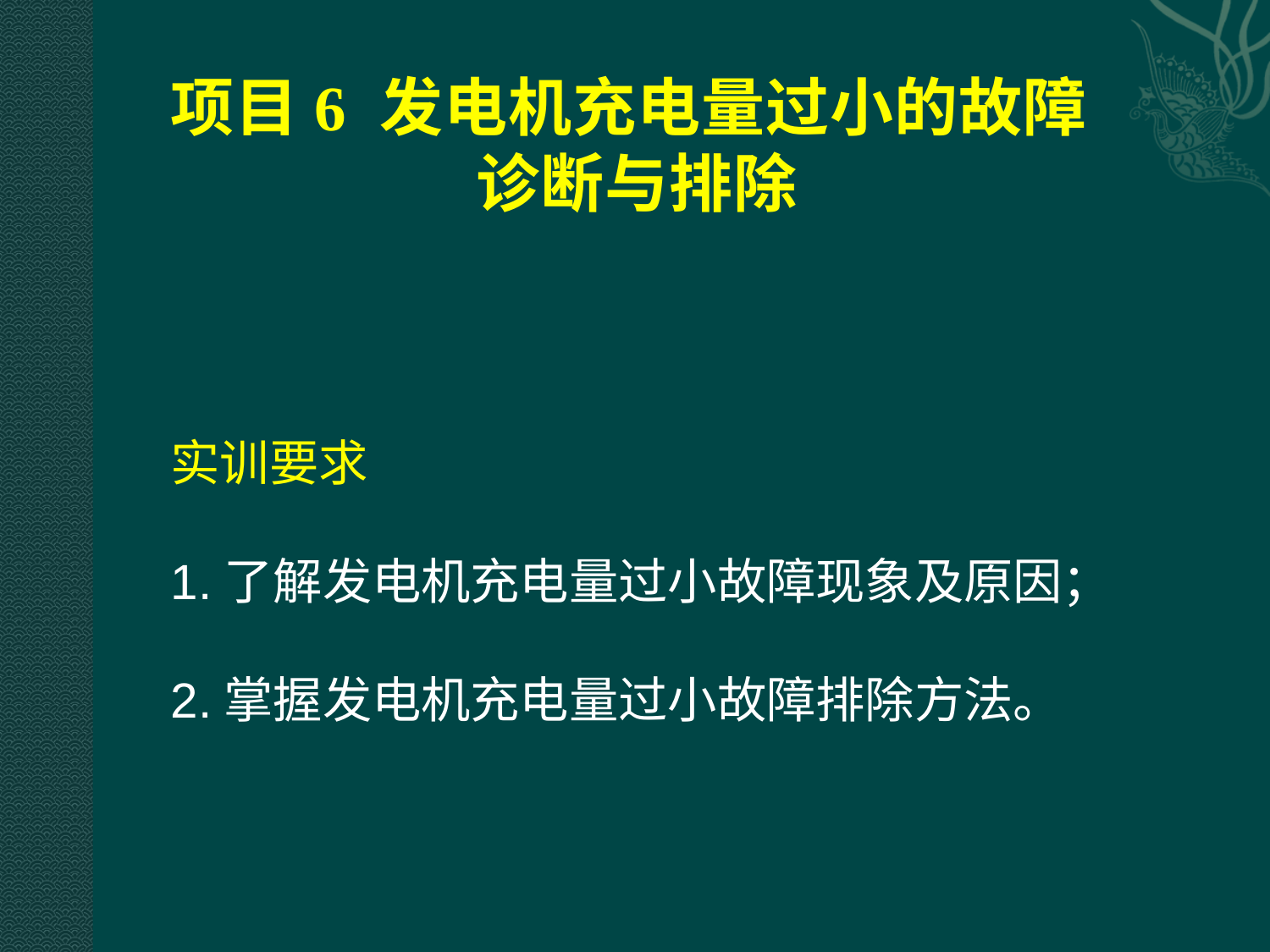

项目6 发电机充电量过小的故障
                   诊断与排除
实训要求
1.了解发电机充电量过小故障现象及原因；
2.掌握发电机充电量过小故障排除方法。